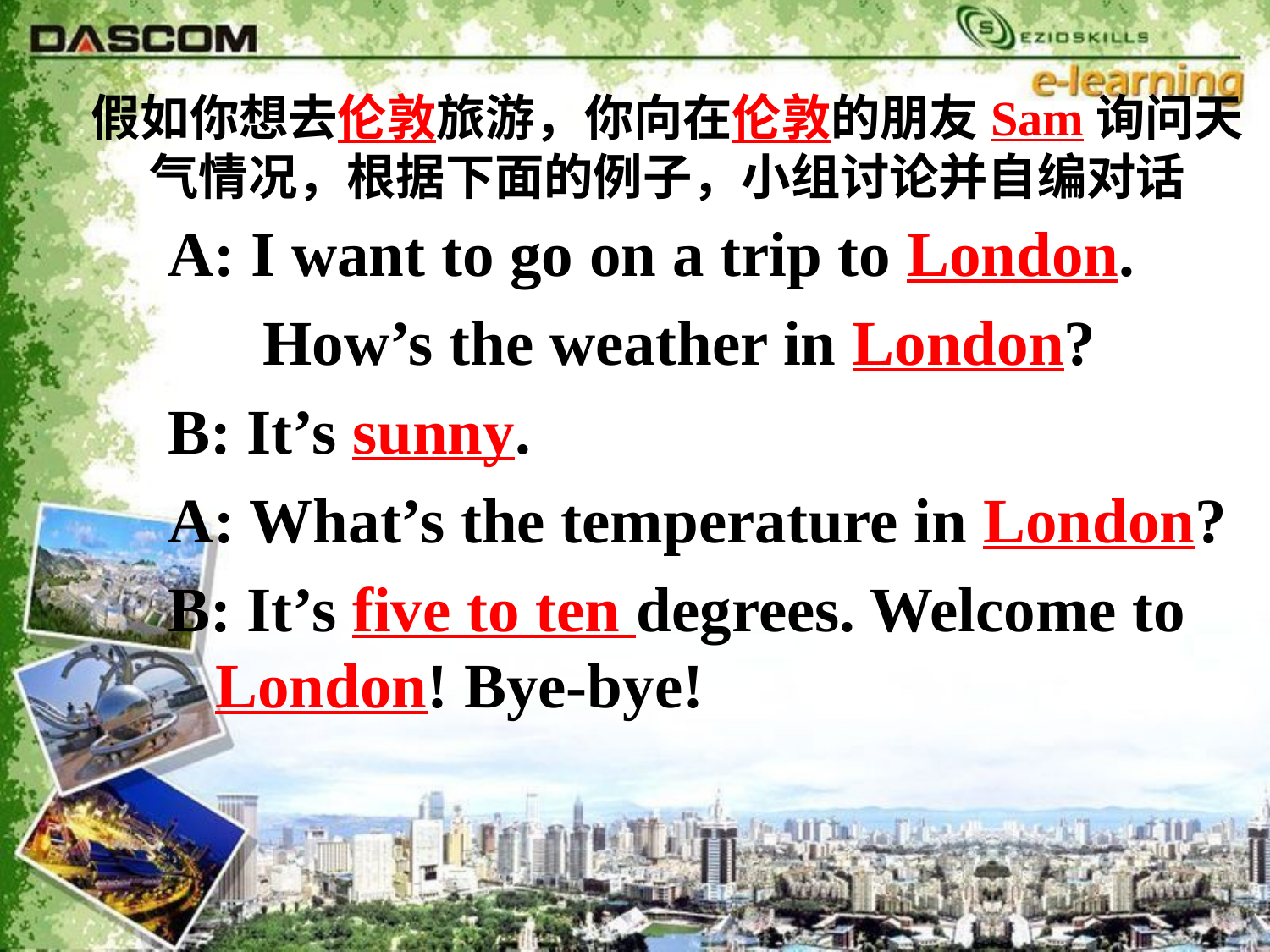

假如你想去伦敦旅游，你向在伦敦的朋友Sam询问天气情况，根据下面的例子，小组讨论并自编对话
A: I want to go on a trip to London.
      How’s the weather in London?
B: It’s sunny.
A: What’s the temperature in London?
B: It’s five to ten degrees. Welcome to London! Bye-bye!